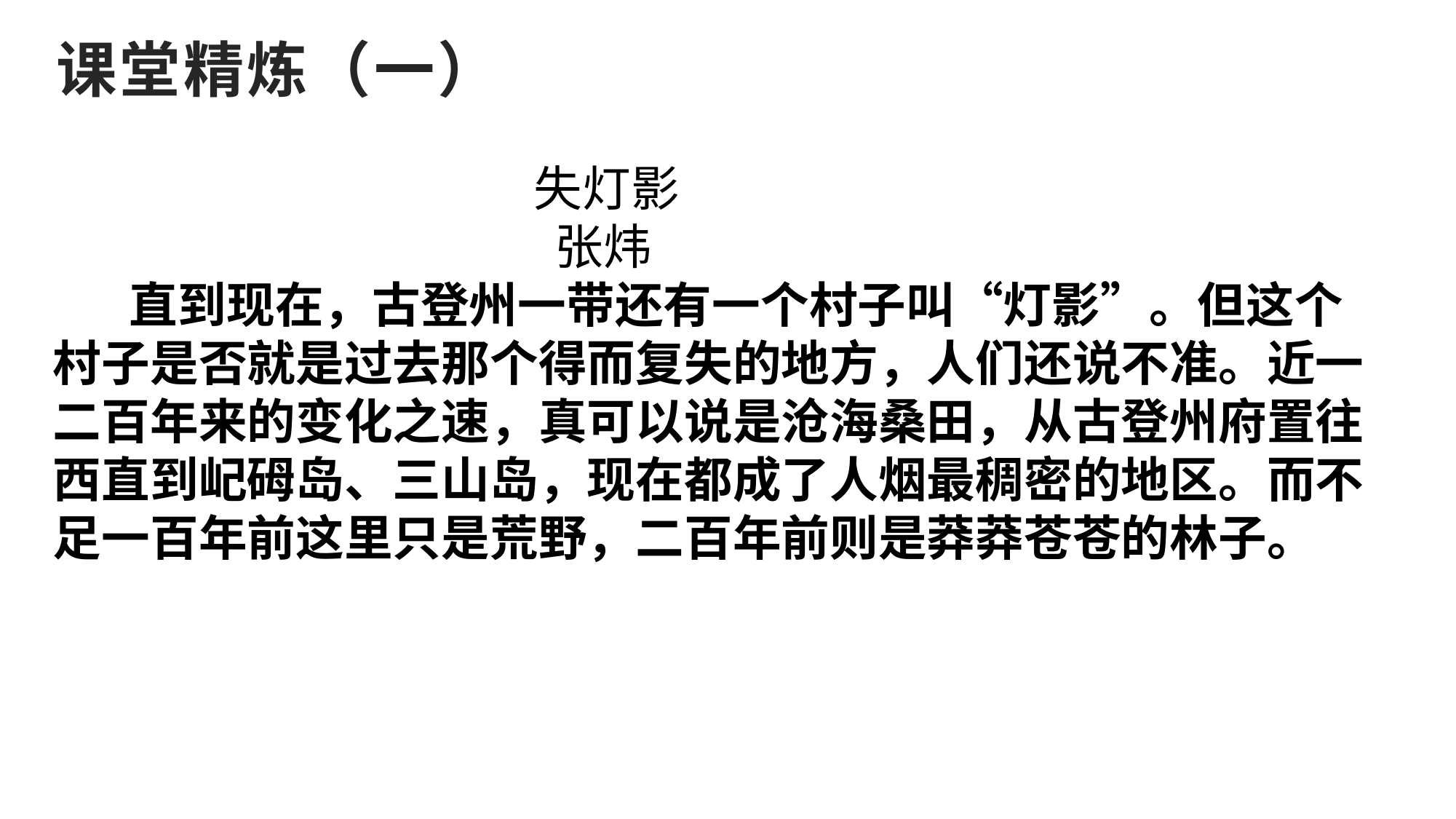

课堂精炼（一）
                                           失灯影
                                              张炜
       直到现在，古登州一带还有一个村子叫“灯影”。但这个村子是否就是过去那个得而复失的地方，人们还说不准。近一二百年来的变化之速，真可以说是沧海桑田，从古登州府置往西直到屺砪岛、三山岛，现在都成了人烟最稠密的地区。而不足一百年前这里只是荒野，二百年前则是莽莽苍苍的林子。